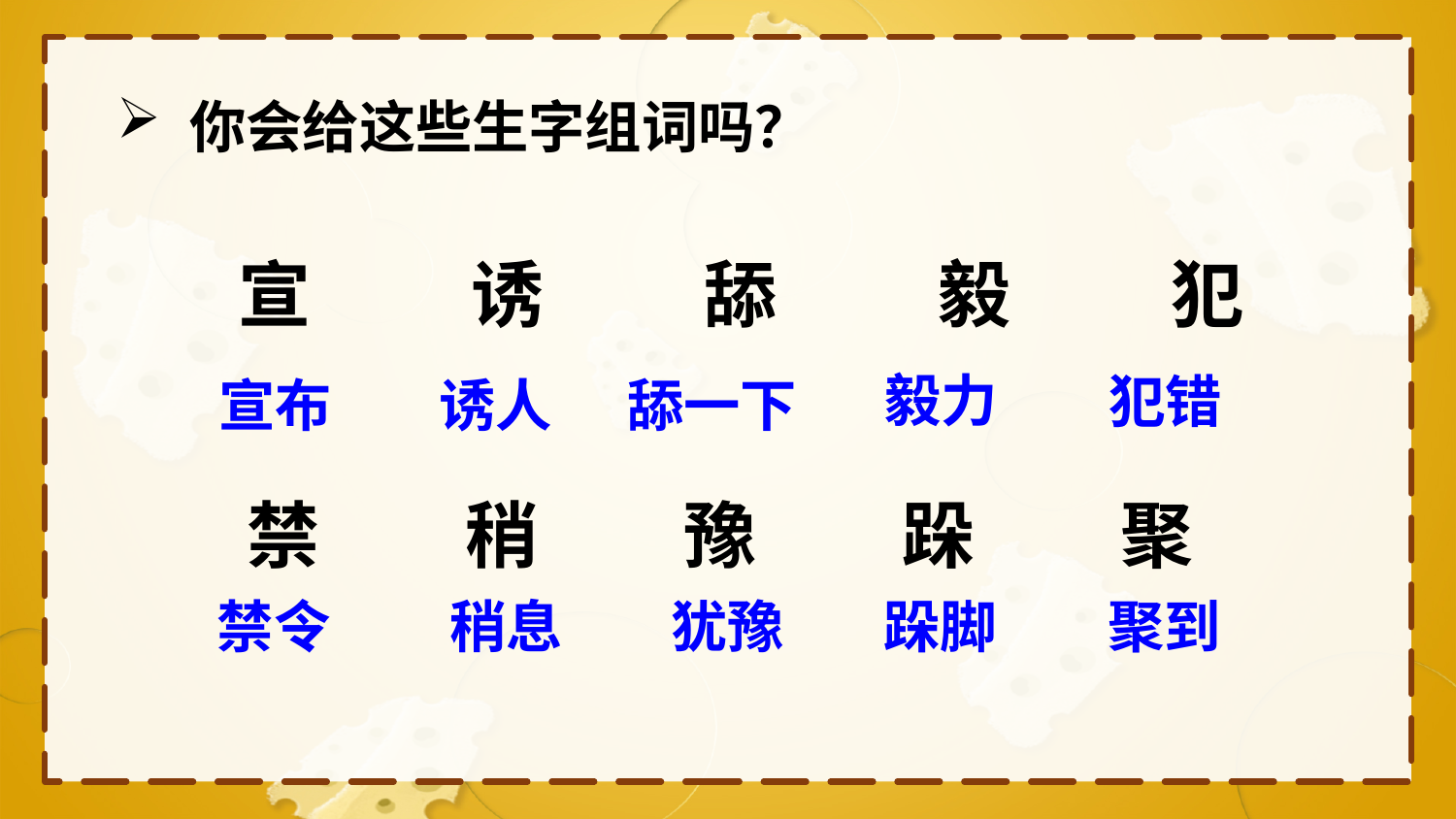

你会给这些生字组词吗？
宣　　诱　　舔　　毅　　犯
毅力
犯错
宣布
诱人
舔一下
禁　　稍　　豫　　跺　　聚
禁令
稍息
犹豫
跺脚
聚到